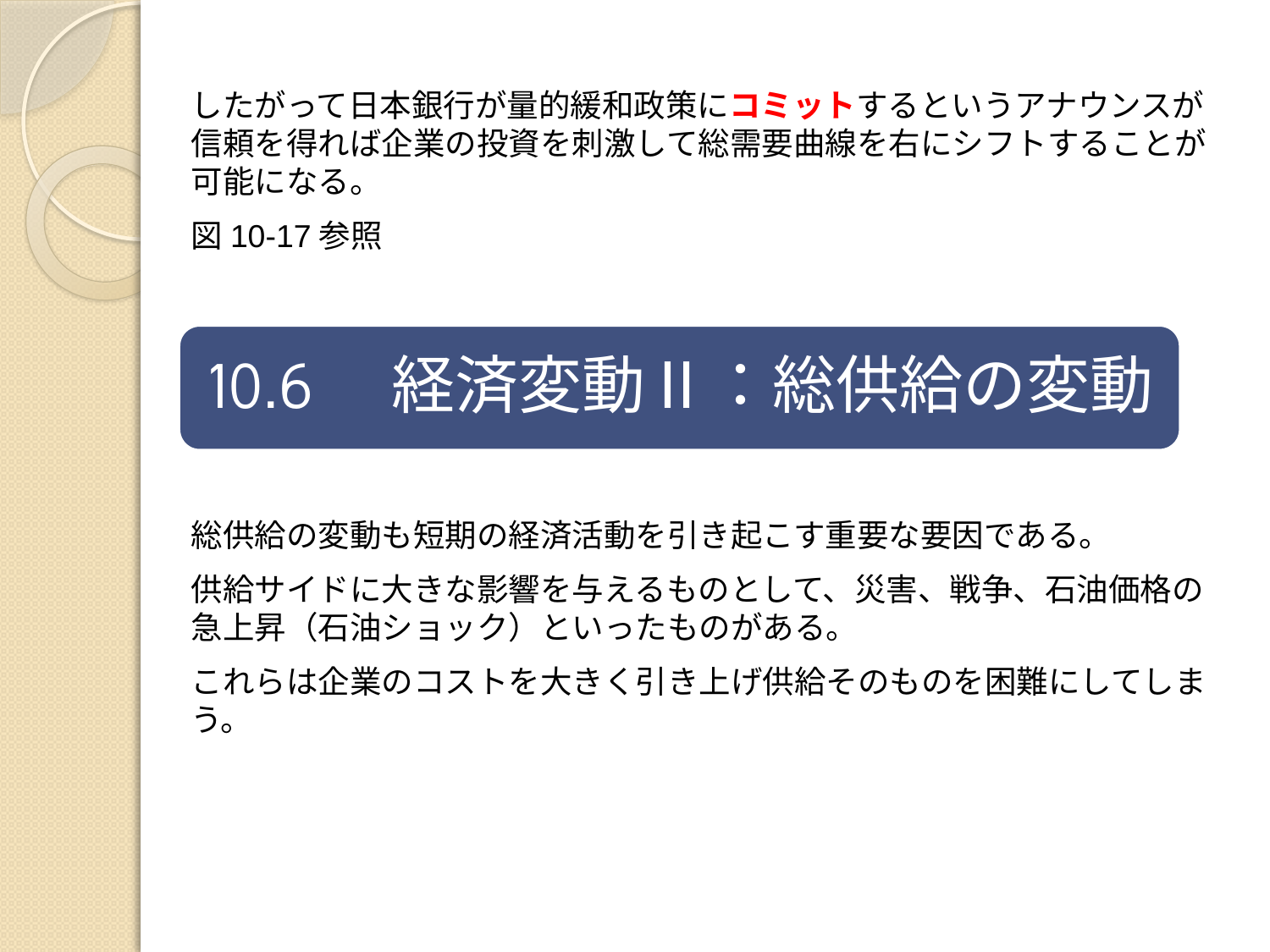

したがって日本銀行が量的緩和政策にコミットするというアナウンスが信頼を得れば企業の投資を刺激して総需要曲線を右にシフトすることが可能になる。
図10-17参照

総供給の変動も短期の経済活動を引き起こす重要な要因である。
供給サイドに大きな影響を与えるものとして、災害、戦争、石油価格の急上昇（石油ショック）といったものがある。
これらは企業のコストを大きく引き上げ供給そのものを困難にしてしまう。
10.6　経済変動Ⅱ：総供給の変動